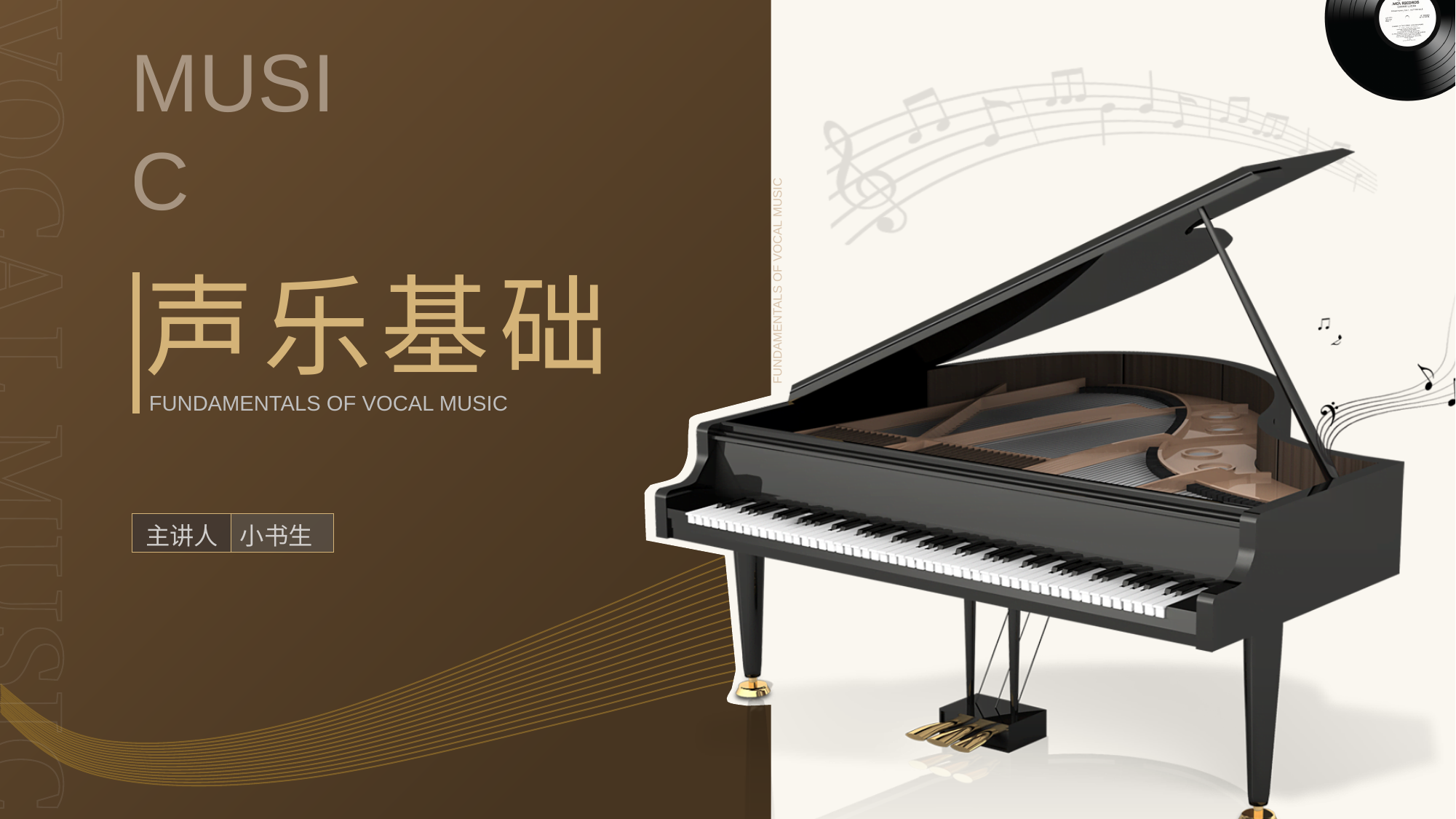

声乐基础
FUNDAMENTALS OF VOCAL MUSIC

主讲人    小书生